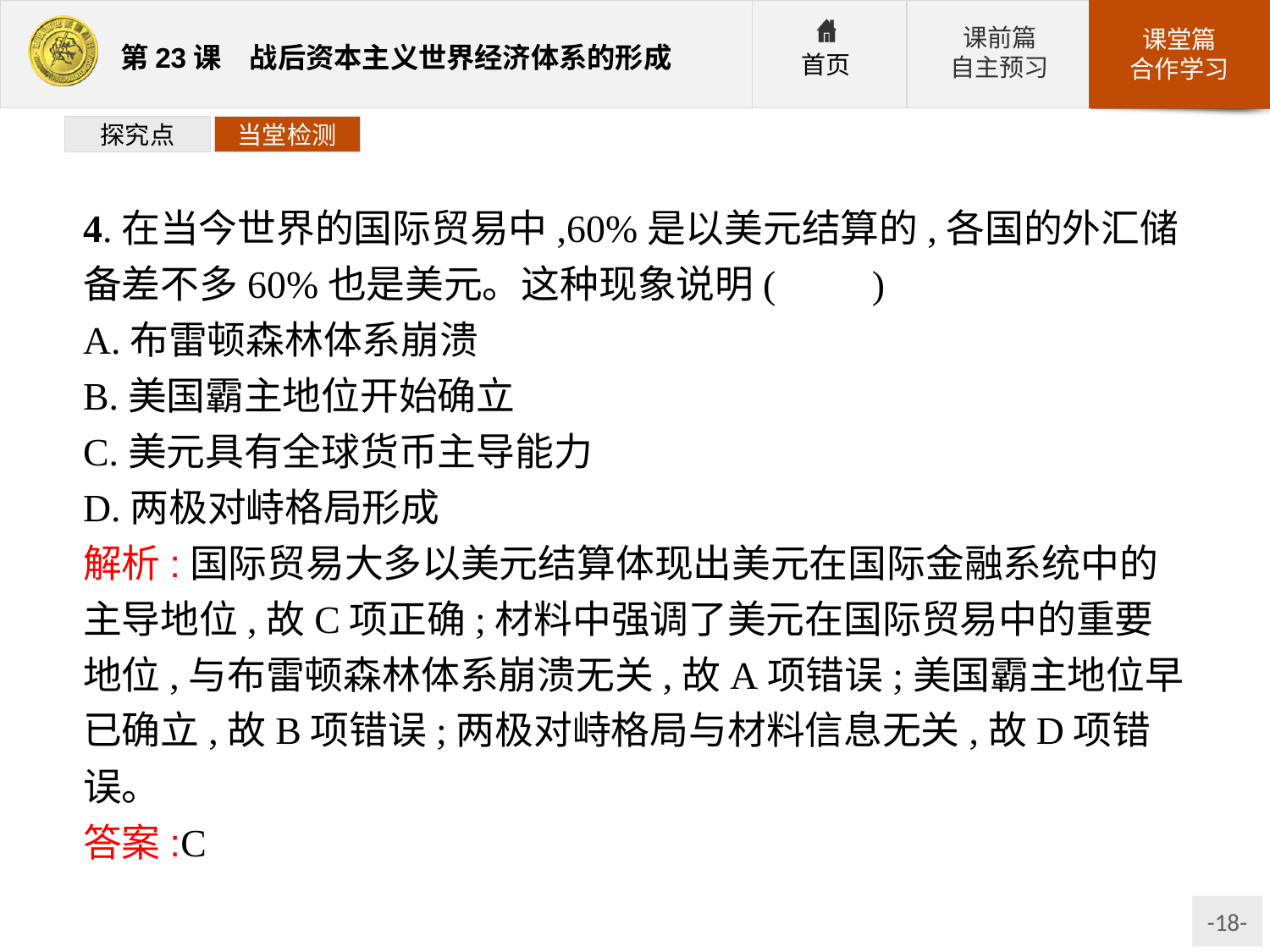

探究点
当堂检测
4.在当今世界的国际贸易中,60%是以美元结算的,各国的外汇储备差不多60%也是美元。这种现象说明(　　)
A.布雷顿森林体系崩溃
B.美国霸主地位开始确立
C.美元具有全球货币主导能力
D.两极对峙格局形成
解析:国际贸易大多以美元结算体现出美元在国际金融系统中的主导地位,故C项正确;材料中强调了美元在国际贸易中的重要地位,与布雷顿森林体系崩溃无关,故A项错误;美国霸主地位早已确立,故B项错误;两极对峙格局与材料信息无关,故D项错误。
答案:C